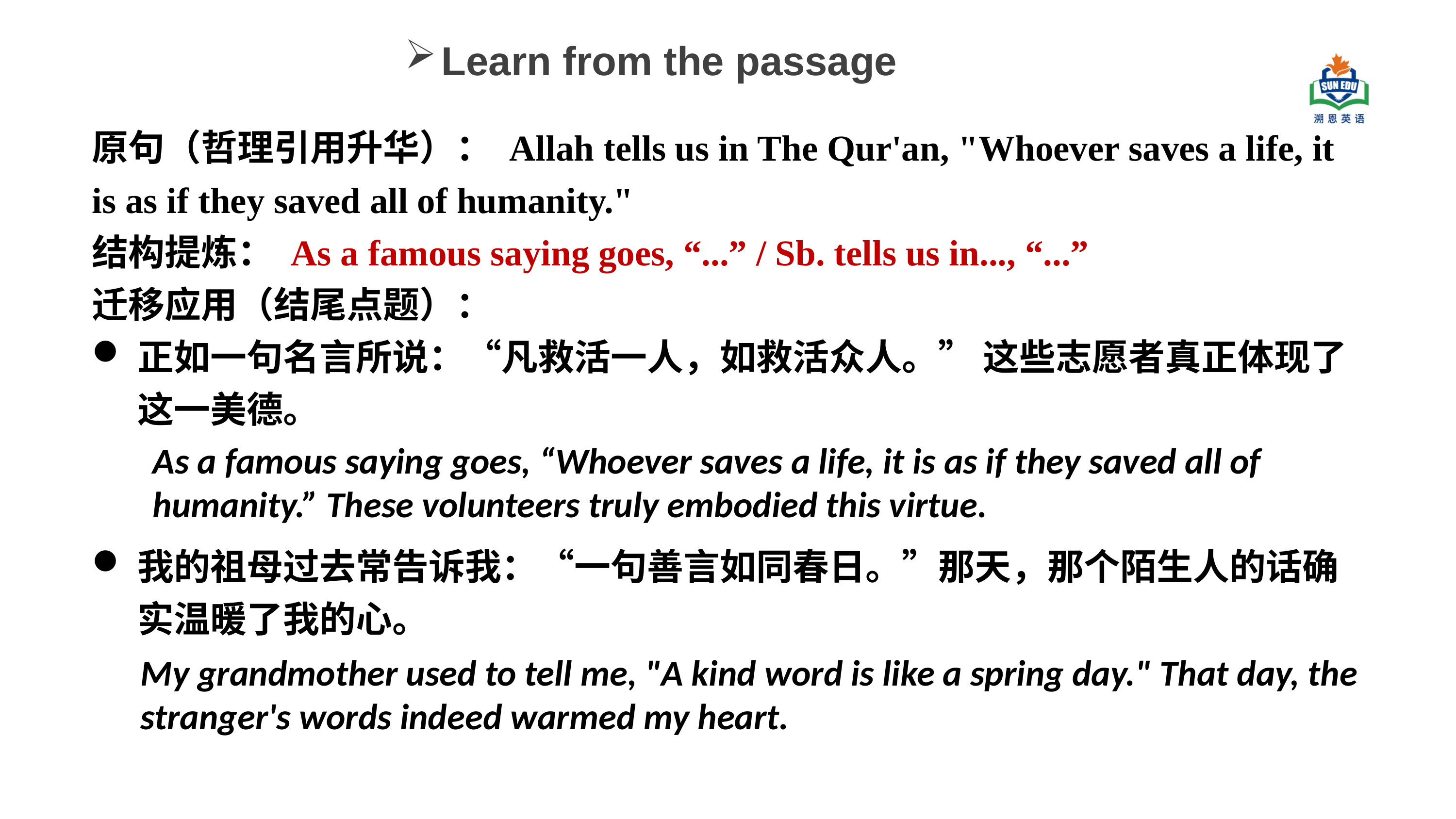

Learn from the passage
原句（哲理引用升华）： Allah tells us in The Qur'an, "Whoever saves a life, it is as if they saved all of humanity."
结构提炼： As a famous saying goes, “...” / Sb. tells us in..., “...”
迁移应用（结尾点题）：
正如一句名言所说：“凡救活一人，如救活众人。” 这些志愿者真正体现了这一美德。

我的祖母过去常告诉我：“一句善言如同春日。”那天，那个陌生人的话确实温暖了我的心。

As a famous saying goes, “Whoever saves a life, it is as if they saved all of humanity.” These volunteers truly embodied this virtue.
My grandmother used to tell me, "A kind word is like a spring day." That day, the stranger's words indeed warmed my heart.